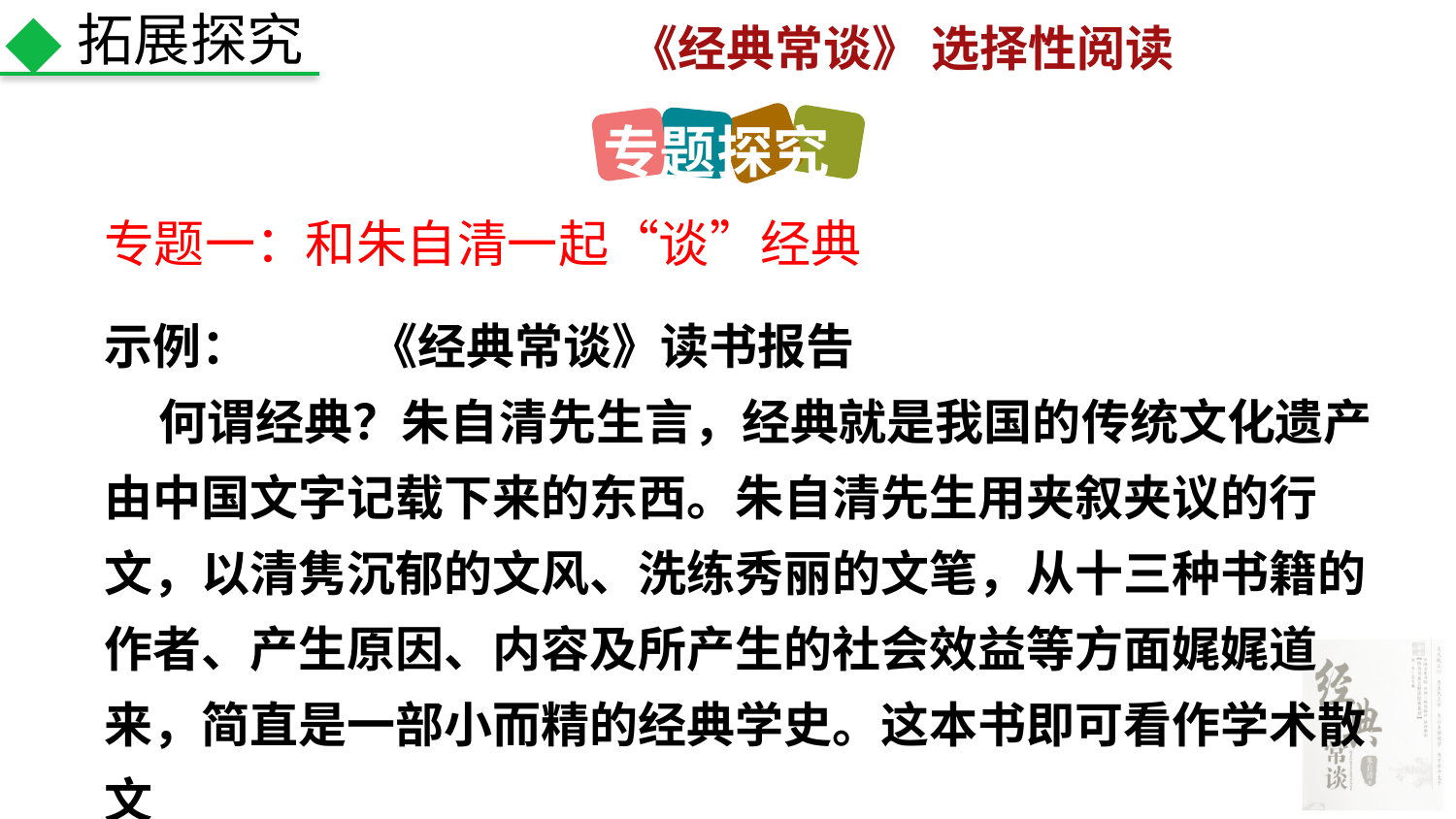

拓展探究

专题探究

专题一：和朱自清一起“谈”经典
示例：           《经典常谈》读书报告
    何谓经典？朱自清先生言，经典就是我国的传统文化遗产由中国文字记载下来的东西。朱自清先生用夹叙夹议的行文，以清隽沉郁的文风、洗练秀丽的文笔，从十三种书籍的作者、产生原因、内容及所产生的社会效益等方面娓娓道来，简直是一部小而精的经典学史。这本书即可看作学术散文